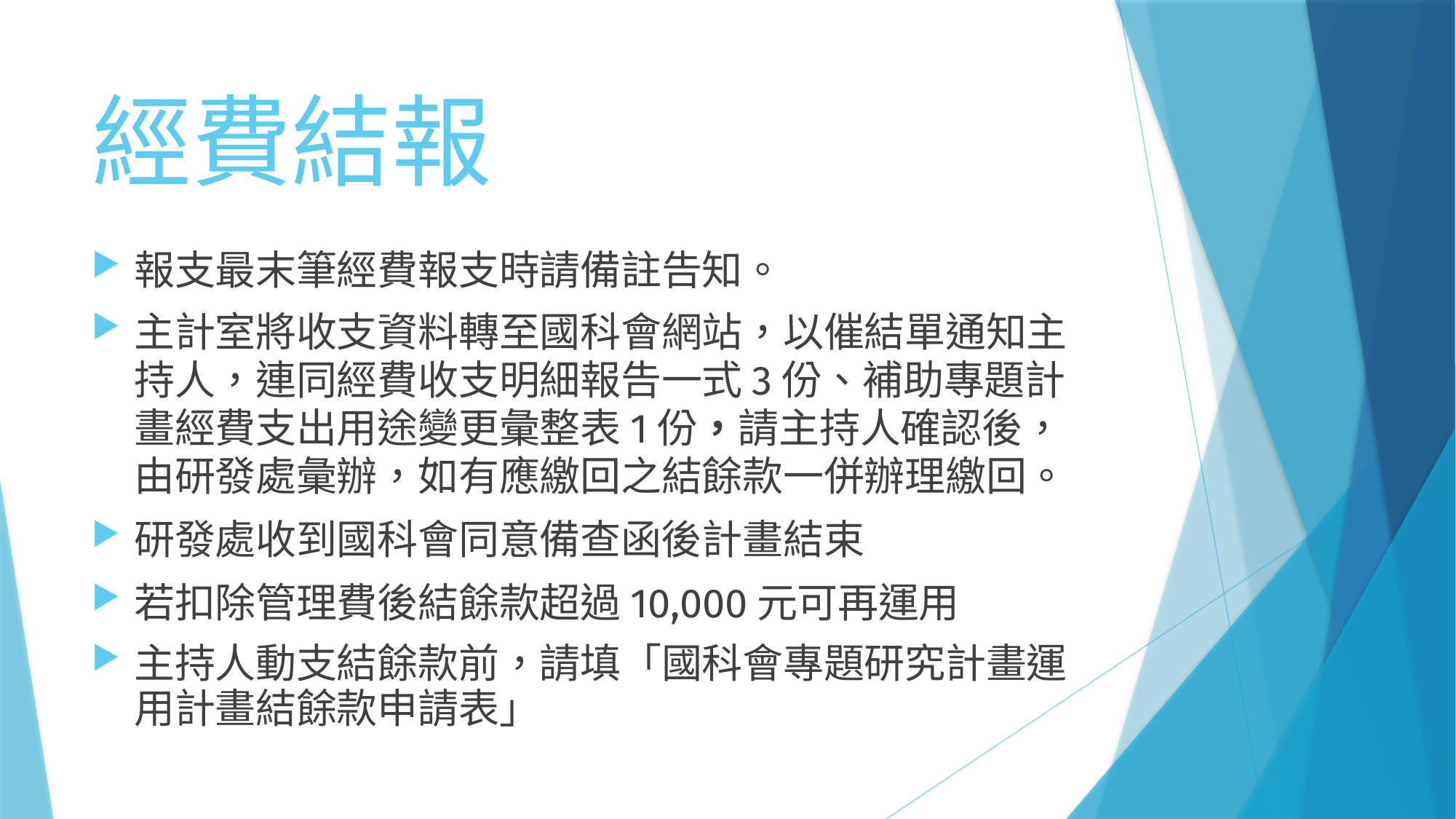

# 經費結報
報支最末筆經費報支時請備註告知。
主計室將收支資料轉至國科會網站，以催結單通知主持人，連同經費收支明細報告一式3份、補助專題計畫經費支出用途變更彙整表1份，請主持人確認後，由研發處彙辦，如有應繳回之結餘款一併辦理繳回。
研發處收到國科會同意備查函後計畫結束
若扣除管理費後結餘款超過10,000元可再運用
主持人動支結餘款前，請填「國科會專題研究計畫運用計畫結餘款申請表」